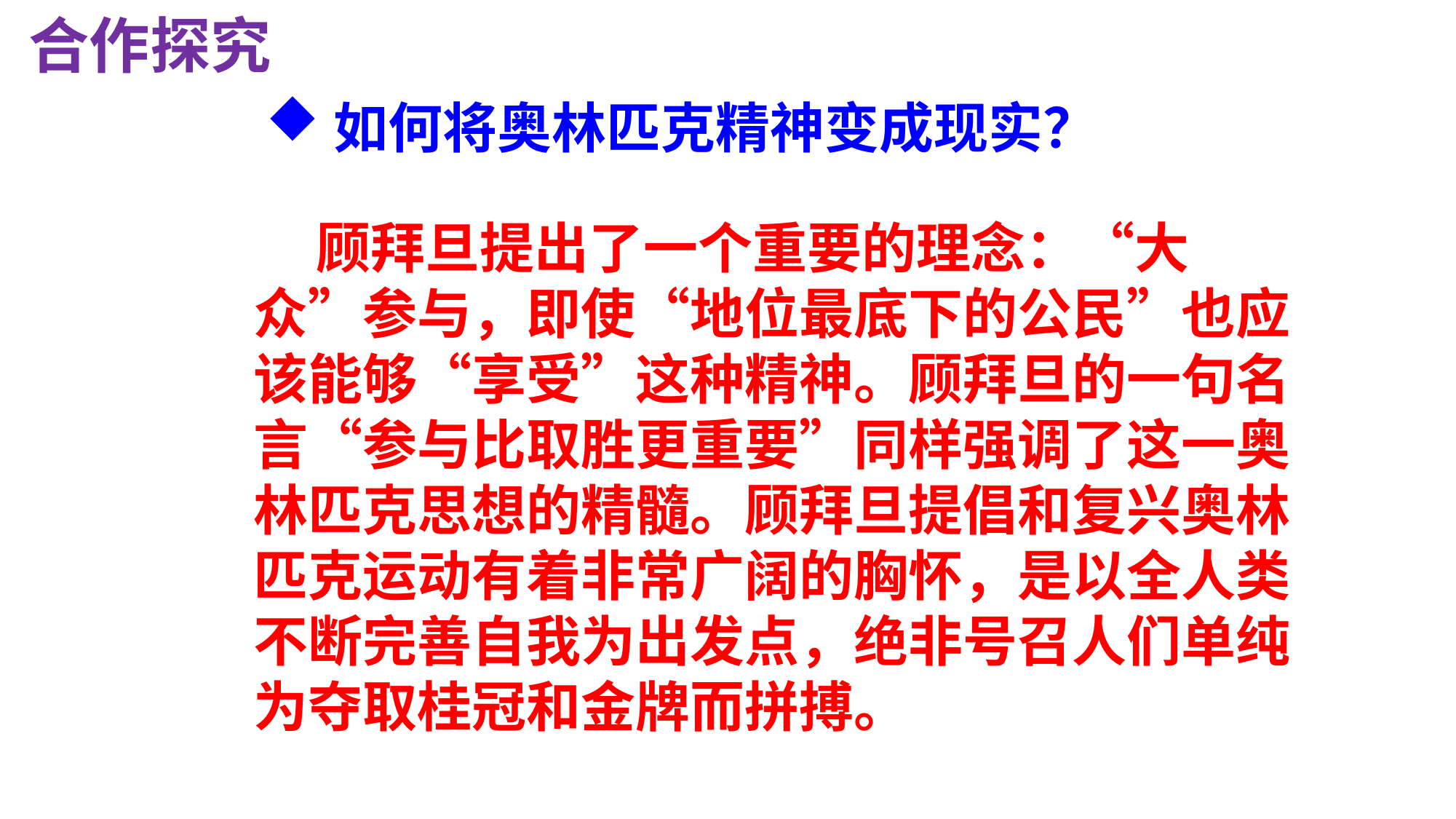

合作探究
如何将奥林匹克精神变成现实？
    顾拜旦提出了一个重要的理念：“大众”参与，即使“地位最底下的公民”也应该能够“享受”这种精神。顾拜旦的一句名言“参与比取胜更重要”同样强调了这一奥林匹克思想的精髓。顾拜旦提倡和复兴奥林匹克运动有着非常广阔的胸怀，是以全人类不断完善自我为出发点，绝非号召人们单纯为夺取桂冠和金牌而拼搏。